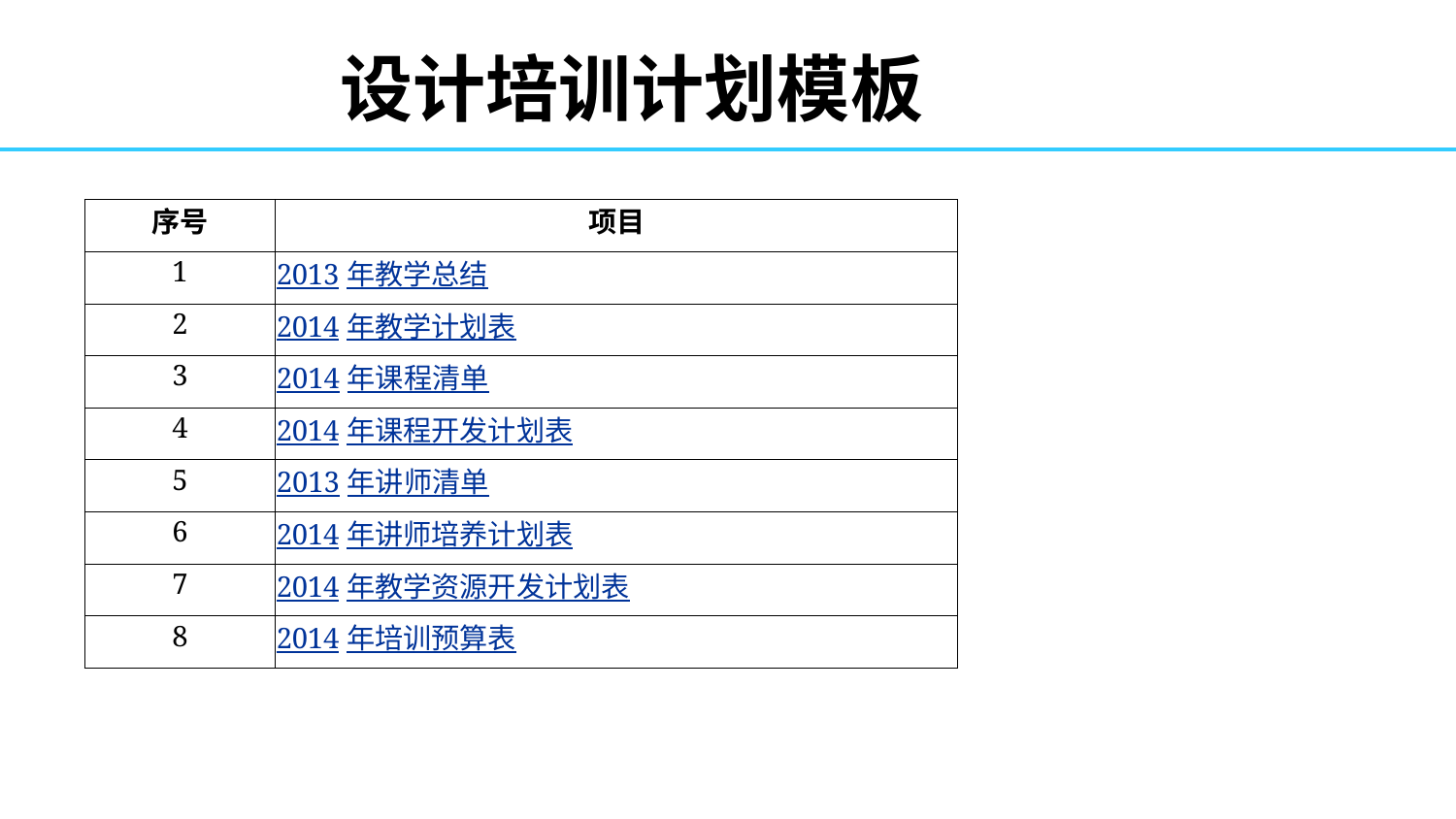

# 设计培训计划模板
| 序号 | 项目 |
| --- | --- |
| 1 | 2013年教学总结 |
| 2 | 2014年教学计划表 |
| 3 | 2014年课程清单 |
| 4 | 2014年课程开发计划表 |
| 5 | 2013年讲师清单 |
| 6 | 2014年讲师培养计划表 |
| 7 | 2014年教学资源开发计划表 |
| 8 | 2014年培训预算表 |